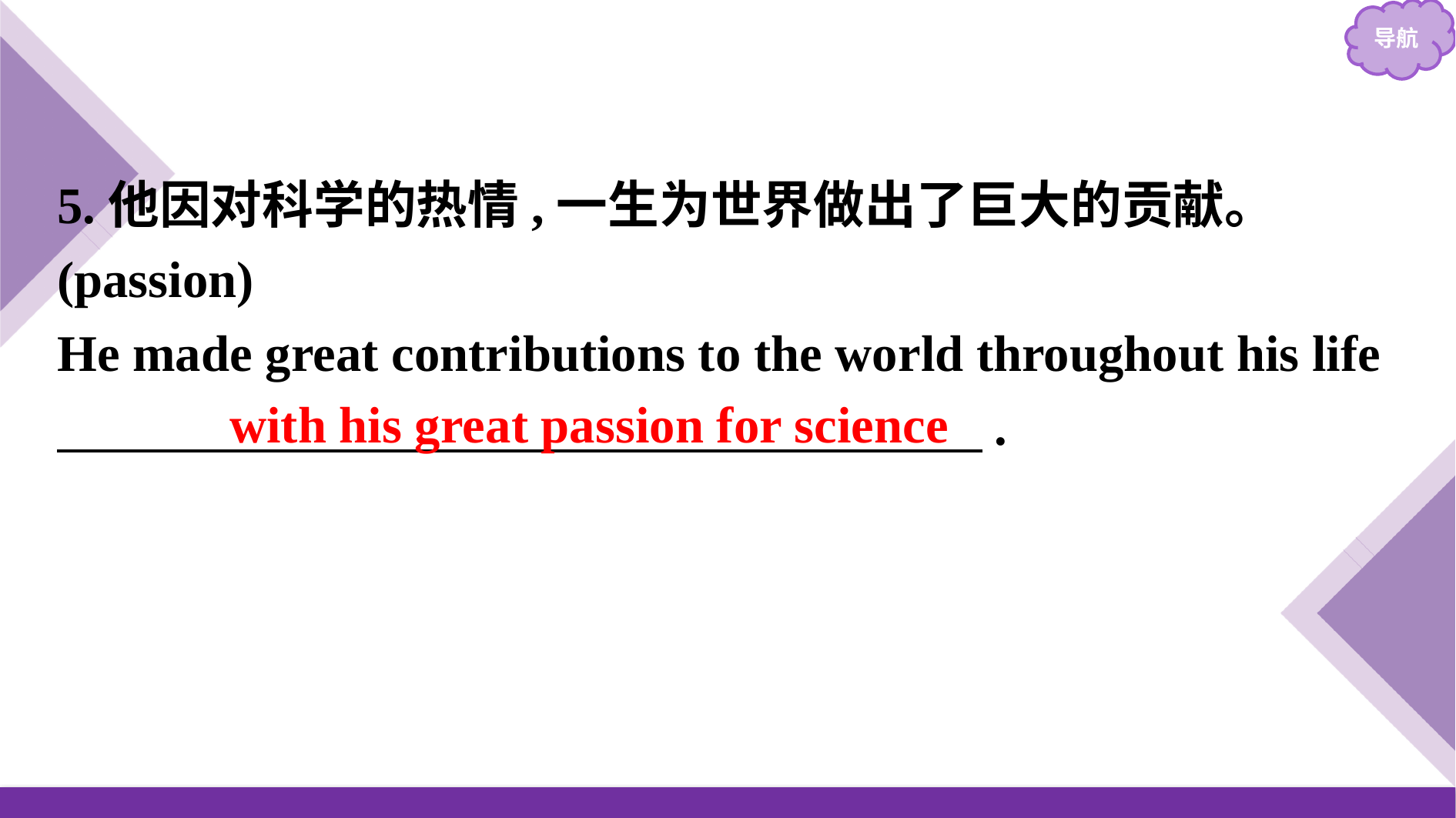

5.他因对科学的热情,一生为世界做出了巨大的贡献。(passion)
He made great contributions to the world throughout his life 　　　　　　　　　　　　　　　　　　.
with his great passion for science